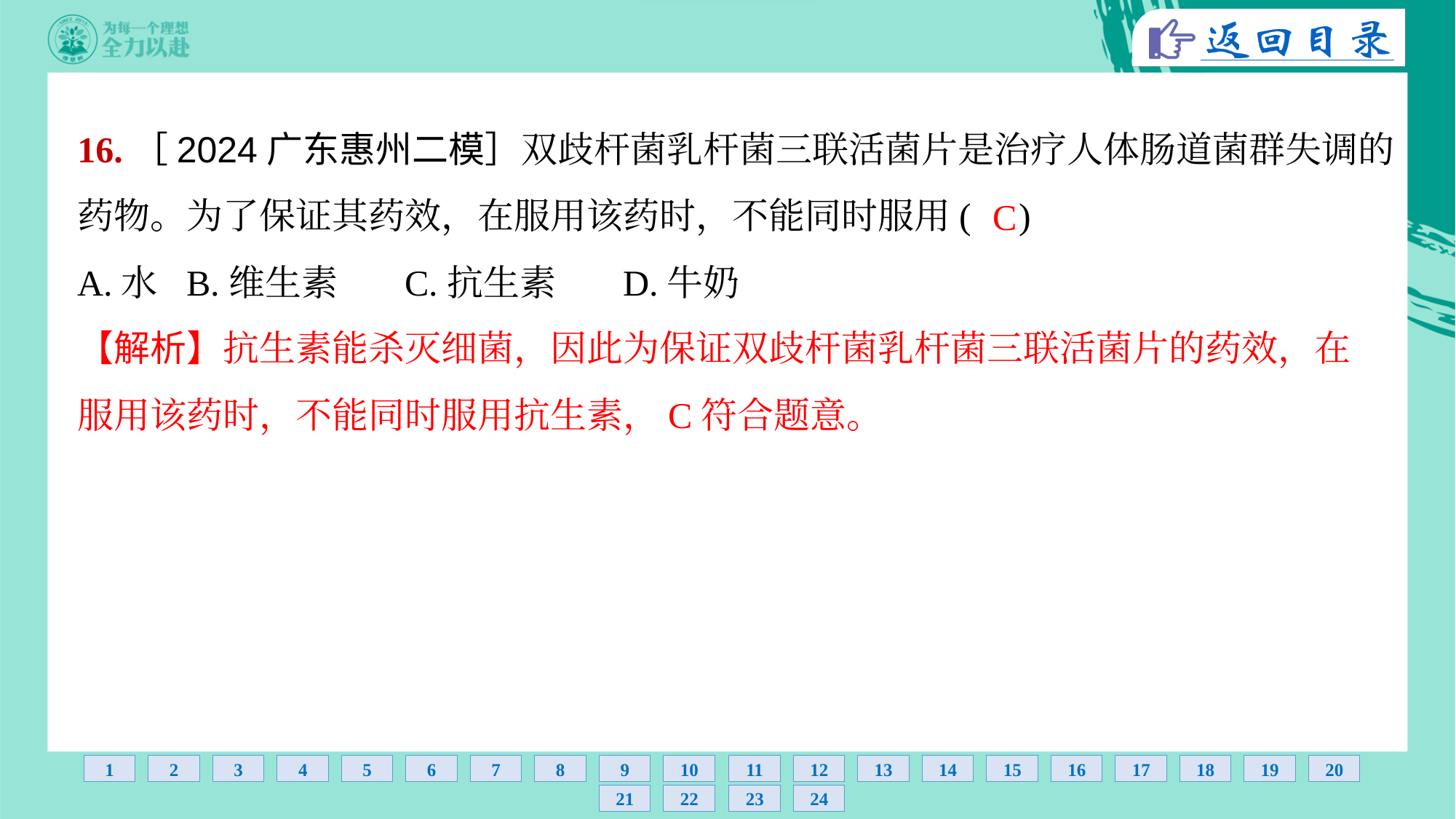

16.［2024广东惠州二模］双歧杆菌乳杆菌三联活菌片是治疗人体肠道菌群失调的
药物。为了保证其药效，在服用该药时，不能同时服用(     )
C
A.水	B.维生素	C.抗生素	D.牛奶
【解析】抗生素能杀灭细菌，因此为保证双歧杆菌乳杆菌三联活菌片的药效，在
服用该药时，不能同时服用抗生素，C符合题意。